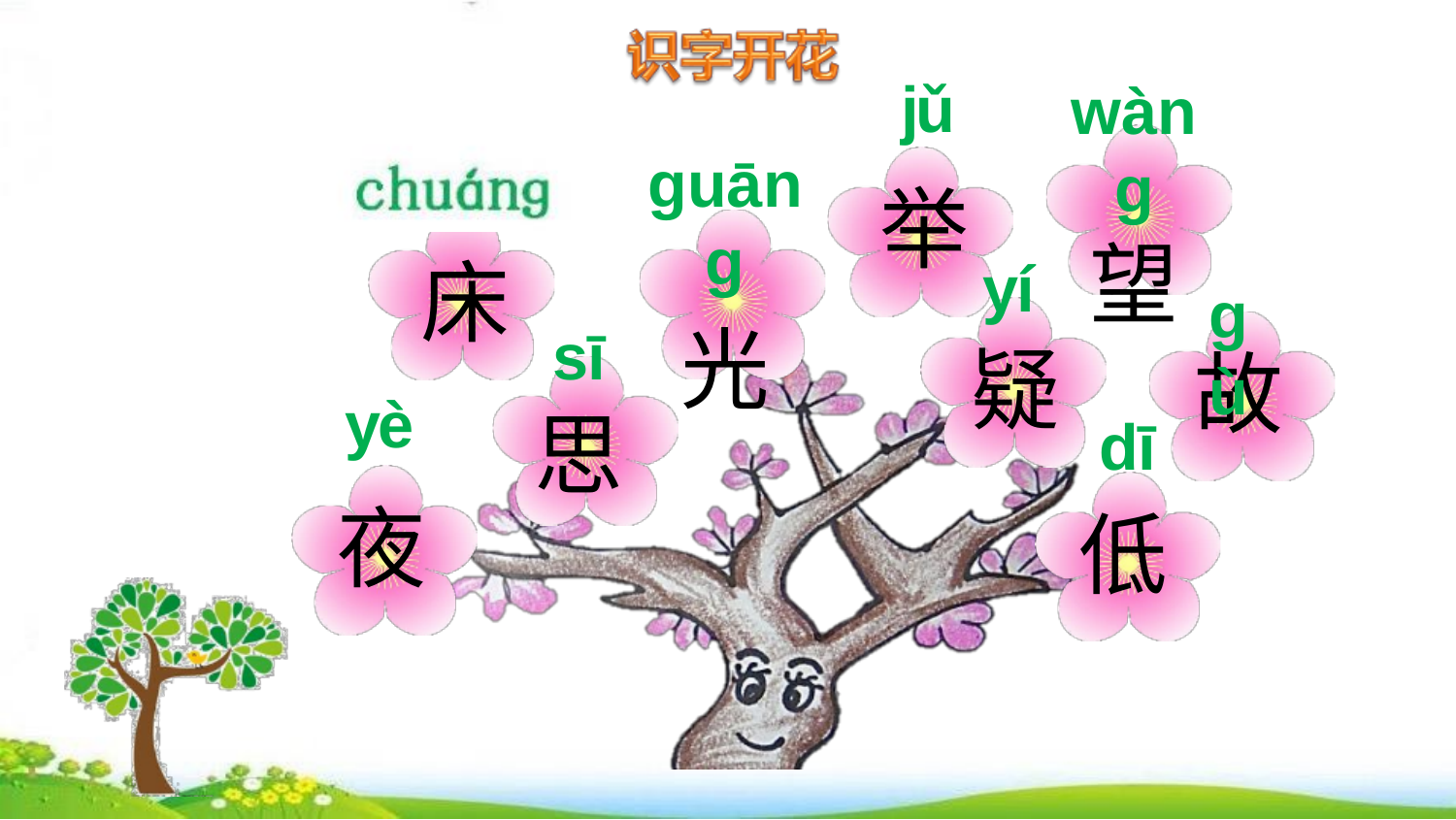

jǔ
举
wànɡ
望

ɡuānɡ
光

yí
床
ɡù

sī
思
疑
故

yè
夜
dī
低